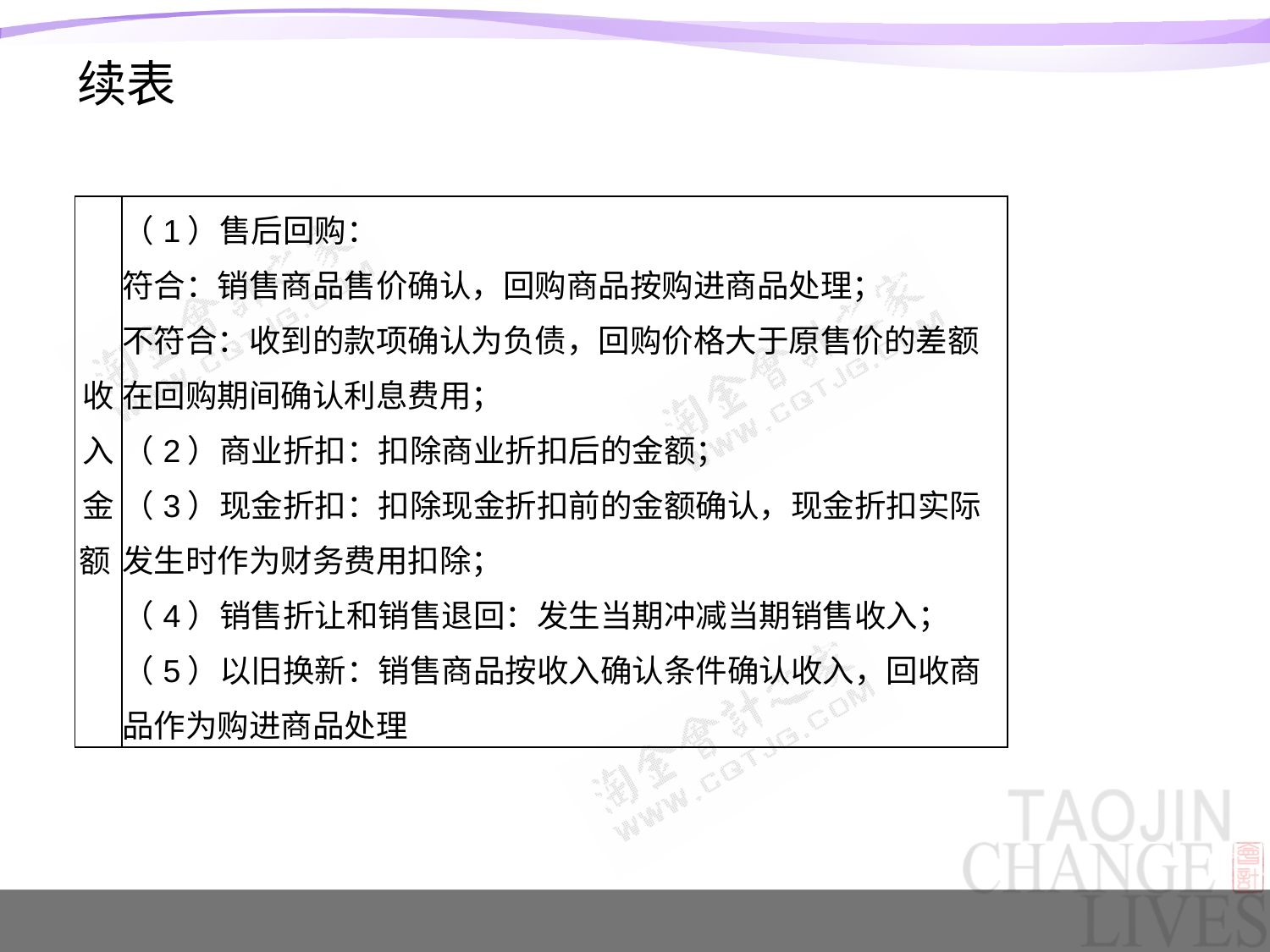

续表
#
| 收入金额 | （1）售后回购： 符合：销售商品售价确认，回购商品按购进商品处理； 不符合：收到的款项确认为负债，回购价格大于原售价的差额在回购期间确认利息费用； （2）商业折扣：扣除商业折扣后的金额； （3）现金折扣：扣除现金折扣前的金额确认，现金折扣实际发生时作为财务费用扣除； （4）销售折让和销售退回：发生当期冲减当期销售收入； （5）以旧换新：销售商品按收入确认条件确认收入，回收商品作为购进商品处理 |
| --- | --- |